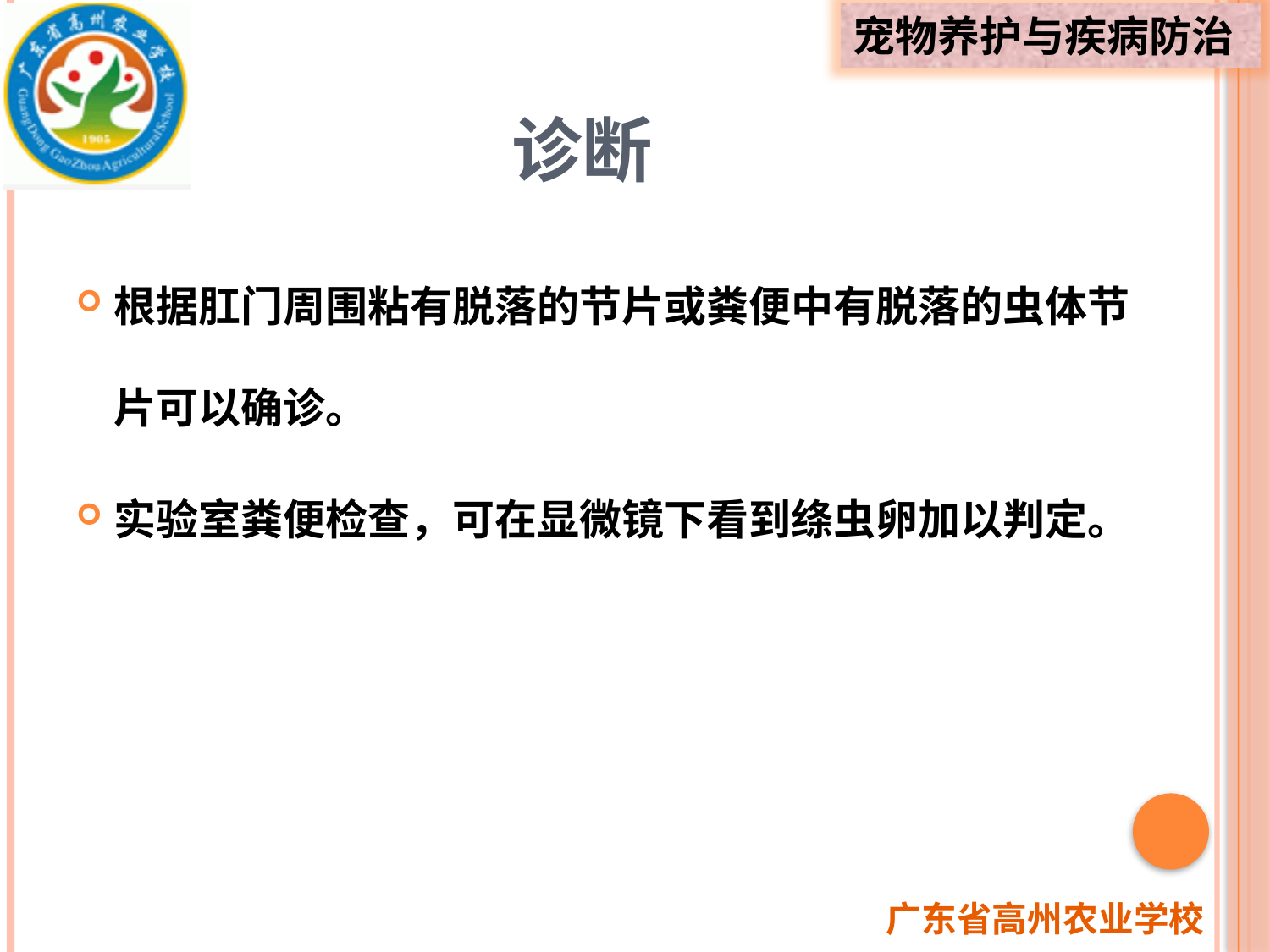

# 诊断
根据肛门周围粘有脱落的节片或粪便中有脱落的虫体节片可以确诊。
实验室粪便检查，可在显微镜下看到绦虫卵加以判定。